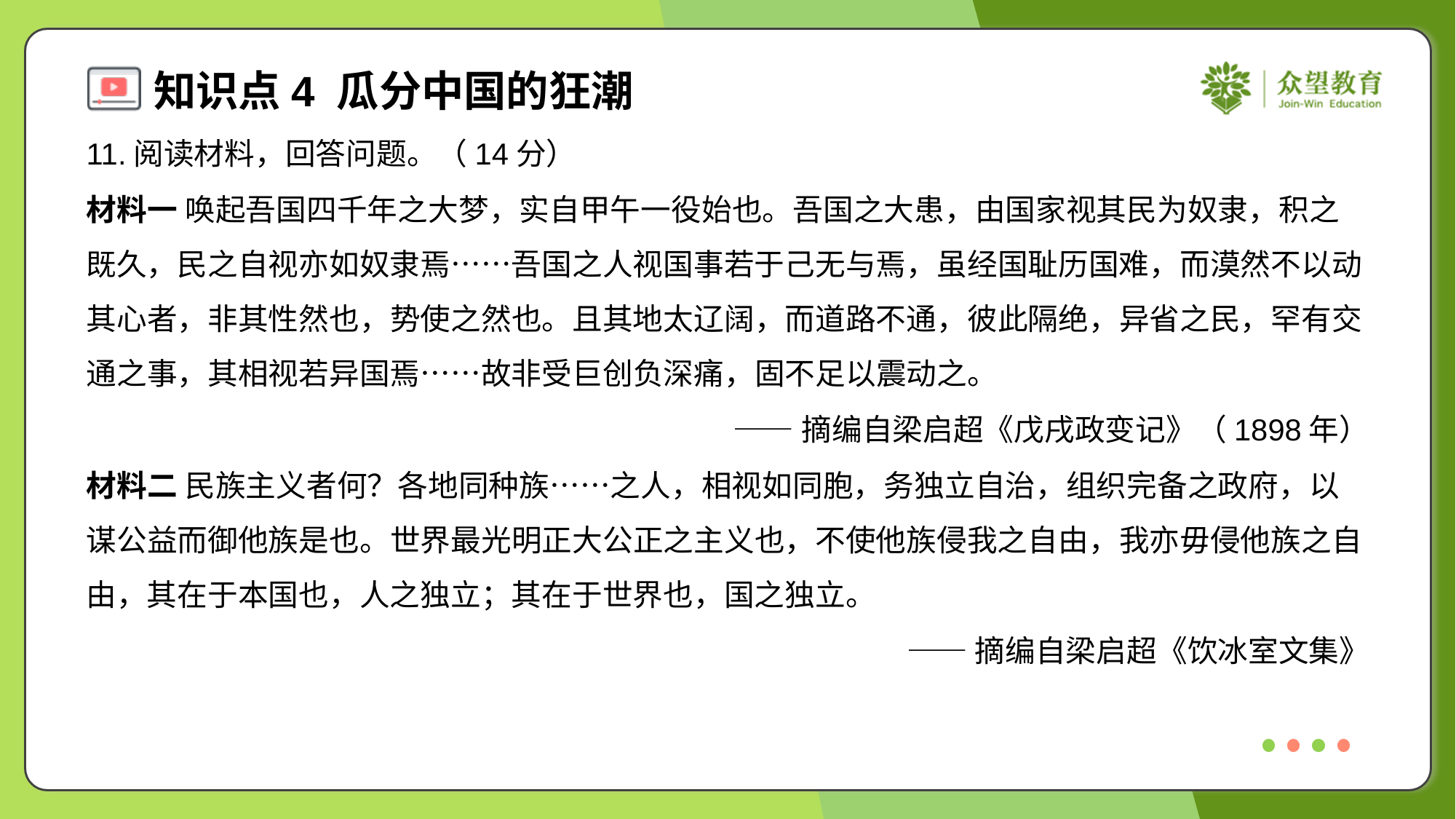

11.阅读材料，回答问题。（14分）
材料一 唤起吾国四千年之大梦，实自甲午一役始也。吾国之大患，由国家视其民为奴隶，积之
既久，民之自视亦如奴隶焉……吾国之人视国事若于己无与焉，虽经国耻历国难，而漠然不以动
其心者，非其性然也，势使之然也。且其地太辽阔，而道路不通，彼此隔绝，异省之民，罕有交
通之事，其相视若异国焉……故非受巨创负深痛，固不足以震动之。
——摘编自梁启超《戊戌政变记》（1898年）
材料二 民族主义者何？各地同种族……之人，相视如同胞，务独立自治，组织完备之政府，以
谋公益而御他族是也。世界最光明正大公正之主义也，不使他族侵我之自由，我亦毋侵他族之自
由，其在于本国也，人之独立；其在于世界也，国之独立。
——摘编自梁启超《饮冰室文集》